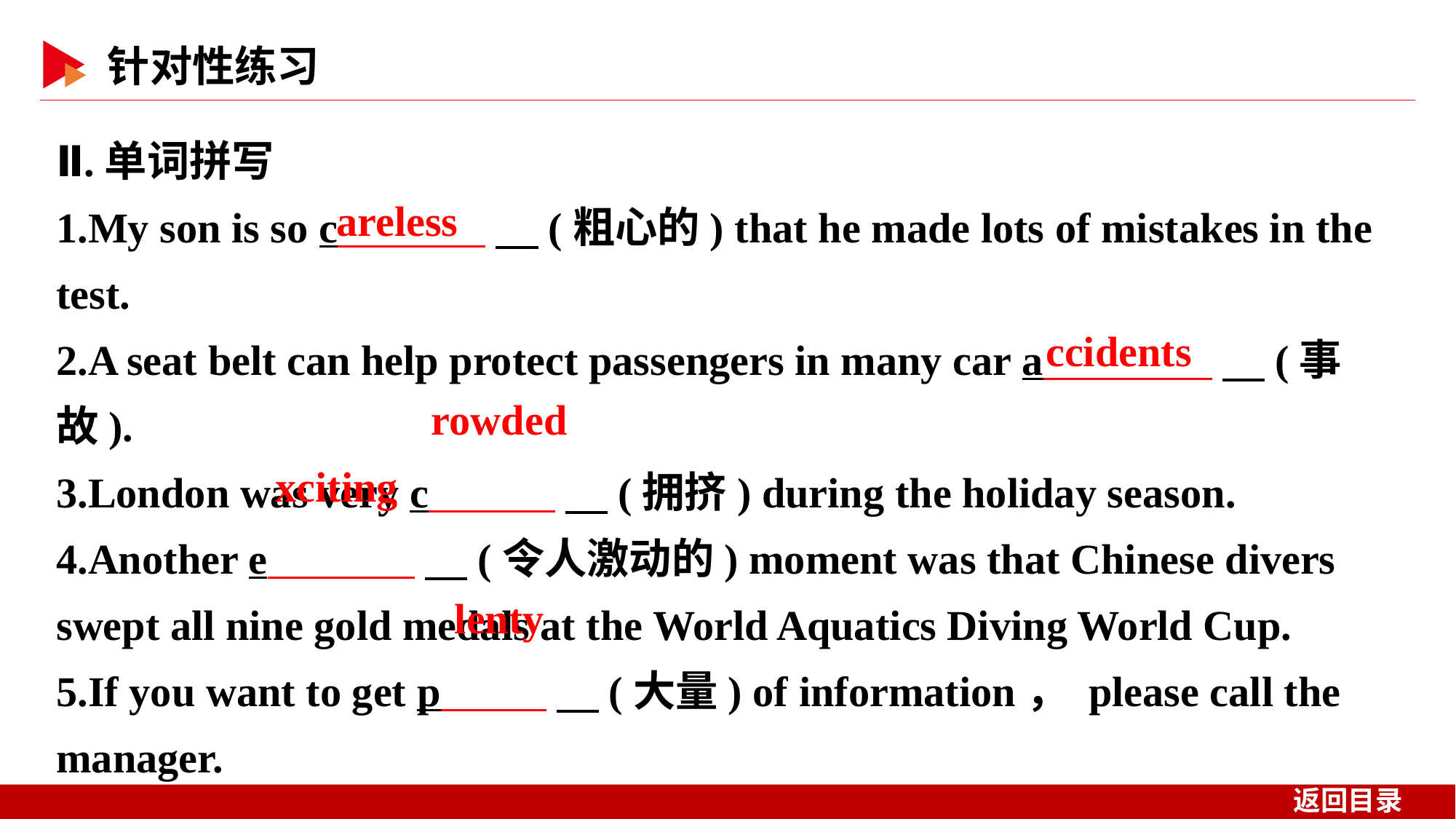

Ⅱ.单词拼写
1.My son is so c              　(粗心的) that he made lots of mistakes in the test.
2.A seat belt can help protect passengers in many car a                　(事故).
3.London was very c            　(拥挤) during the holiday season.
4.Another e              　(令人激动的) moment was that Chinese divers swept all nine gold medals at the World Aquatics Diving World Cup.
5.If you want to get p          　(大量) of information， please call the manager.
areless
ccidents
rowded
xciting
lenty